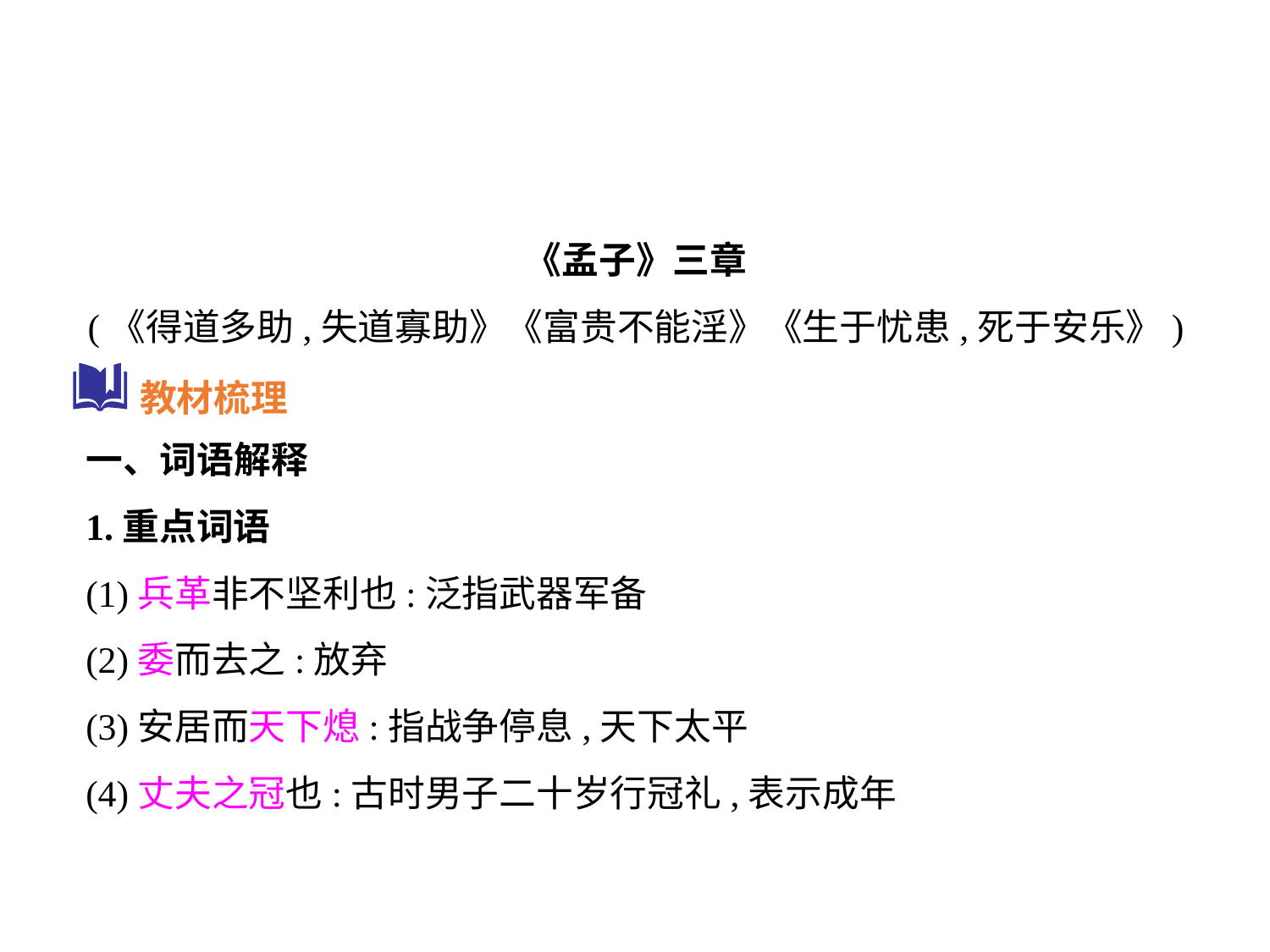

《孟子》三章
(《得道多助,失道寡助》《富贵不能淫》《生于忧患,死于安乐》)

一、词语解释
1.重点词语
(1)兵革非不坚利也:泛指武器军备
(2)委而去之:放弃
(3)安居而天下熄:指战争停息,天下太平
(4)丈夫之冠也:古时男子二十岁行冠礼,表示成年
教材梳理